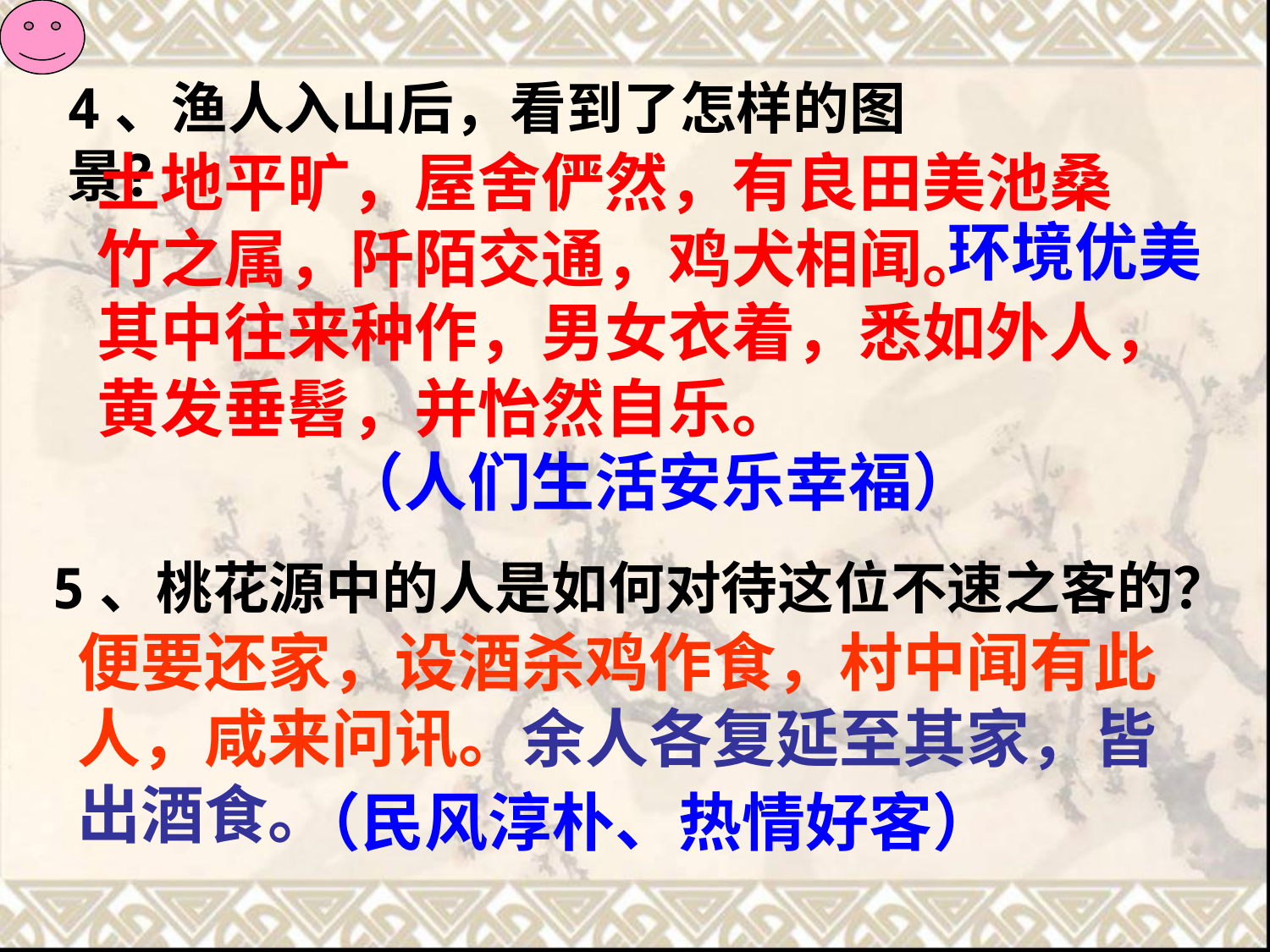

4、渔人入山后，看到了怎样的图景？
土地平旷，屋舍俨然，有良田美池桑竹之属，阡陌交通，鸡犬相闻。
环境优美
其中往来种作，男女衣着，悉如外人，黄发垂髫，并怡然自乐。

（人们生活安乐幸福）
5、桃花源中的人是如何对待这位不速之客的？
便要还家，设酒杀鸡作食，村中闻有此人，咸来问讯。余人各复延至其家，皆出酒食。
（民风淳朴、热情好客）